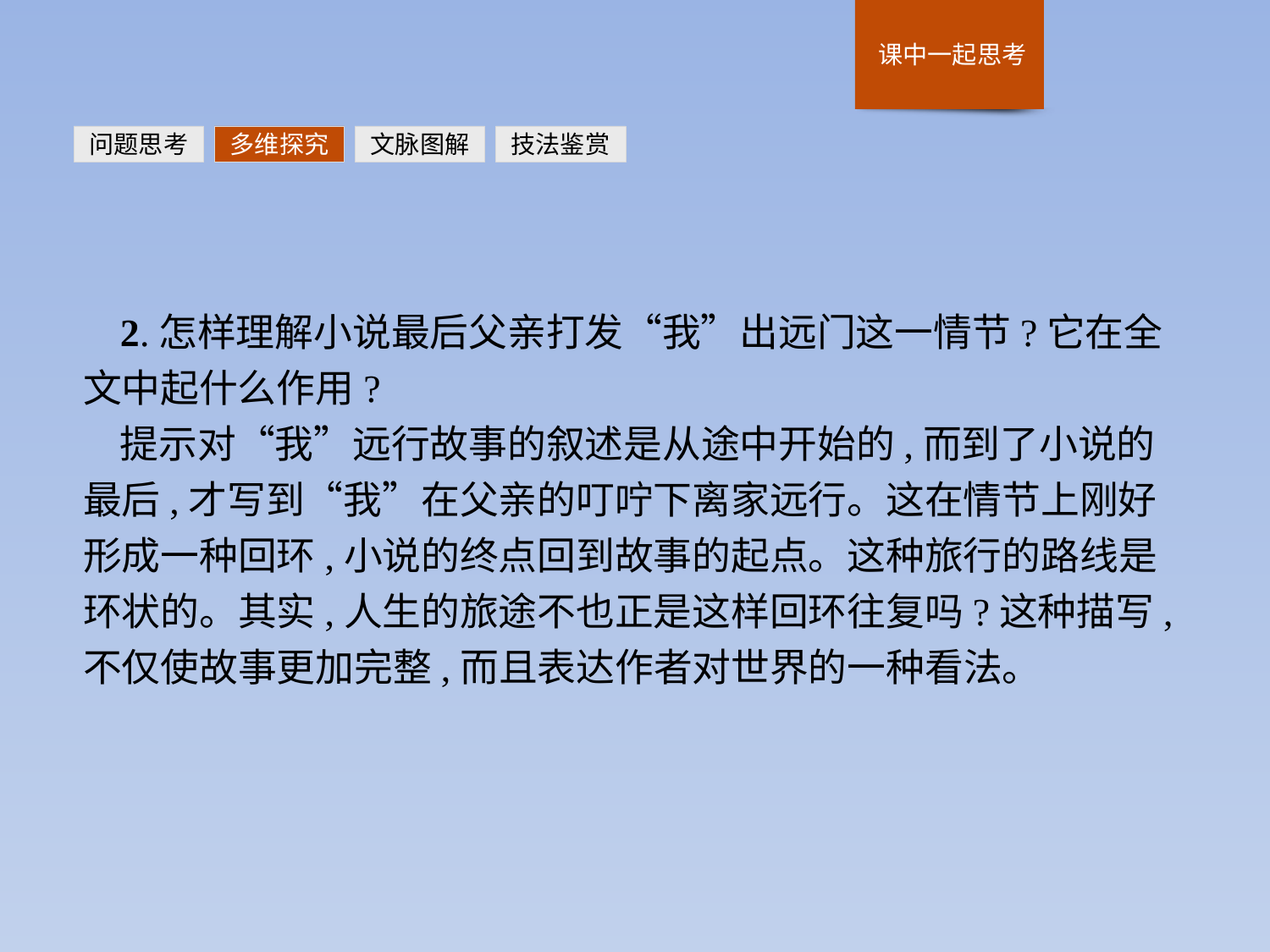

问题思考
多维探究
文脉图解
技法鉴赏
2.怎样理解小说最后父亲打发“我”出远门这一情节?它在全文中起什么作用?
提示对“我”远行故事的叙述是从途中开始的,而到了小说的最后,才写到“我”在父亲的叮咛下离家远行。这在情节上刚好形成一种回环,小说的终点回到故事的起点。这种旅行的路线是环状的。其实,人生的旅途不也正是这样回环往复吗?这种描写,不仅使故事更加完整,而且表达作者对世界的一种看法。